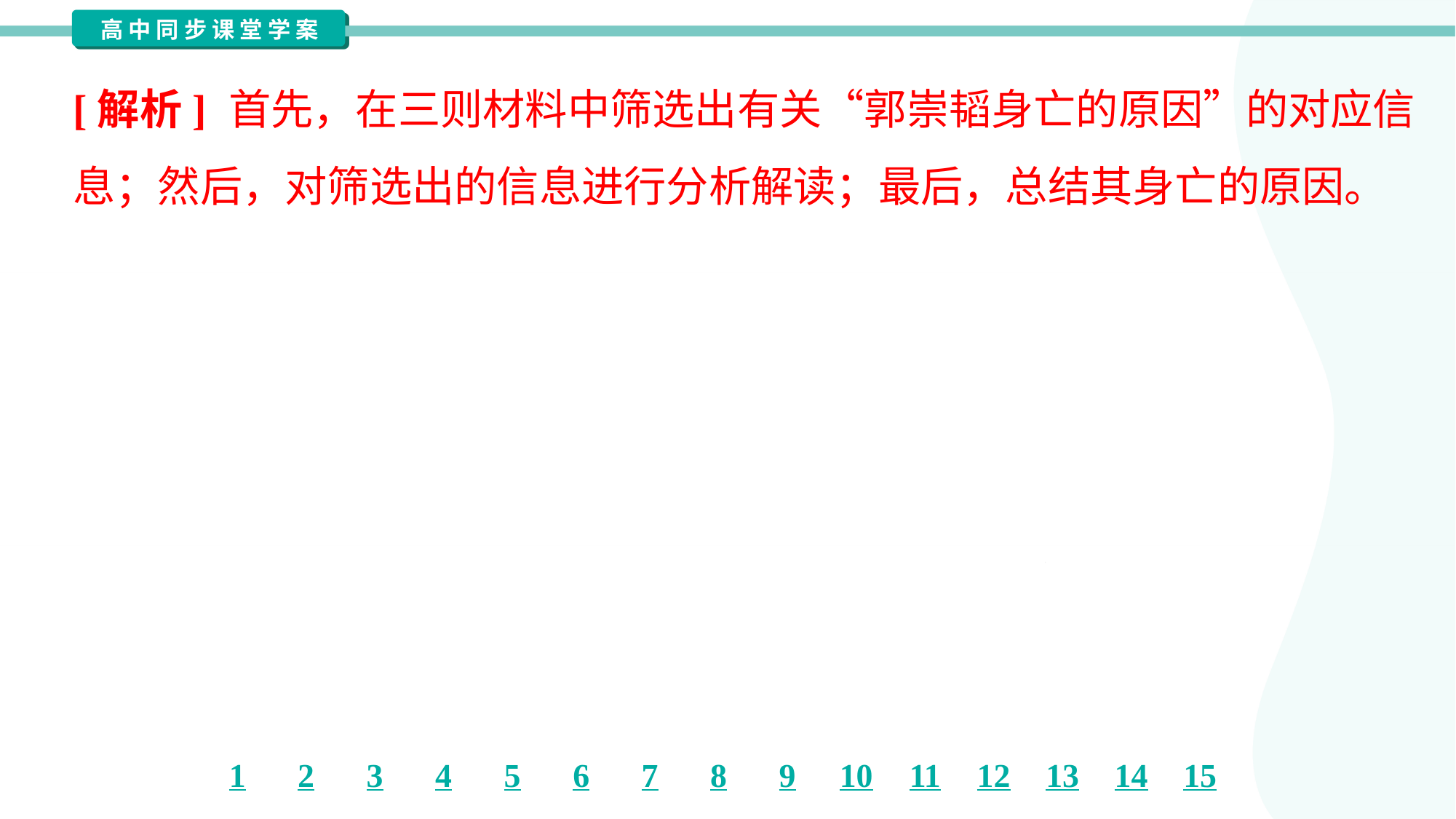

[解析] 首先，在三则材料中筛选出有关“郭崇韬身亡的原因”的对应信
息；然后，对筛选出的信息进行分析解读；最后，总结其身亡的原因。